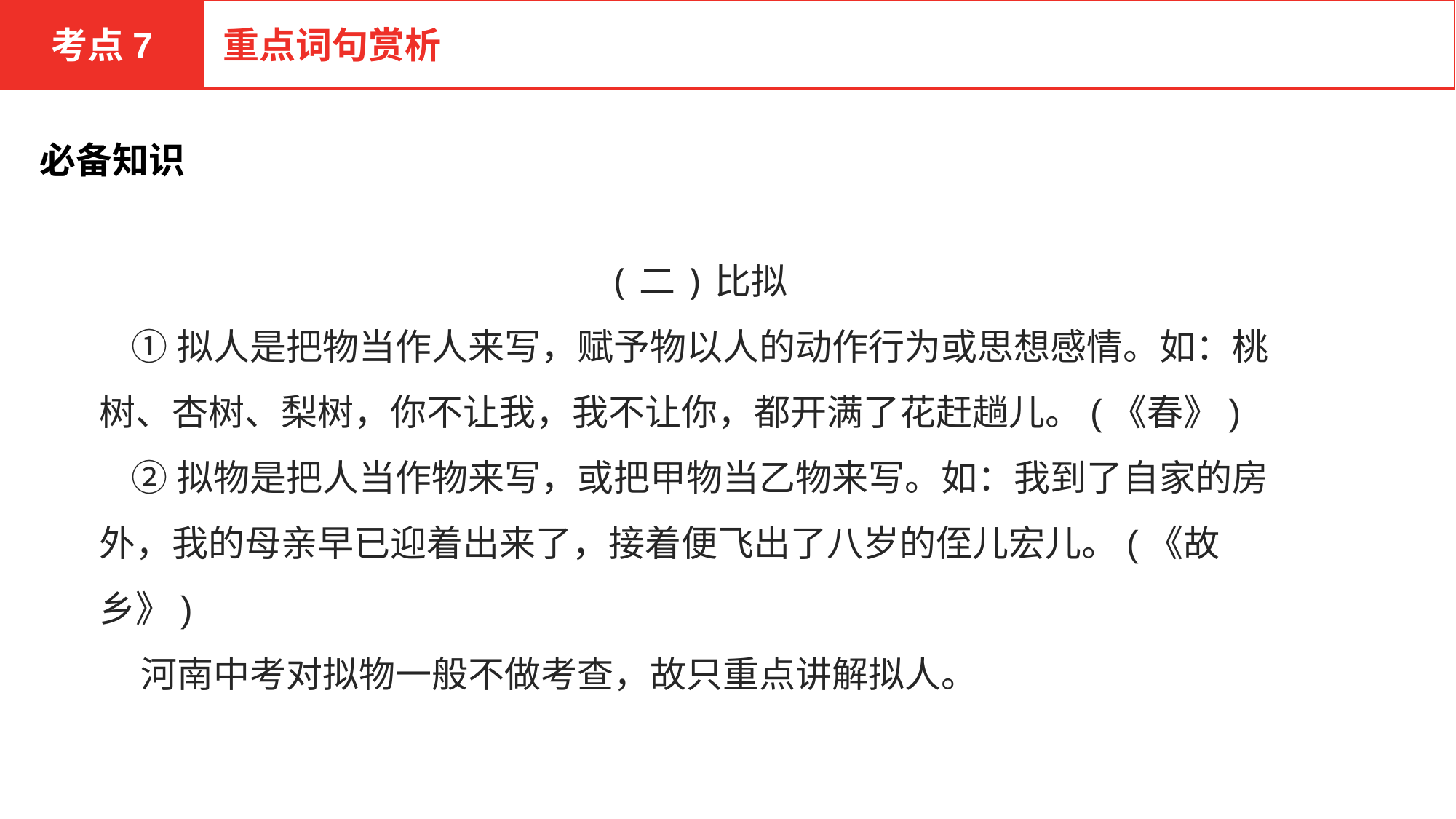

考点7
重点词句赏析
必备知识

(二)比拟
    ①拟人是把物当作人来写，赋予物以人的动作行为或思想感情。如：桃树、杏树、梨树，你不让我，我不让你，都开满了花赶趟儿。(《春》)
    ②拟物是把人当作物来写，或把甲物当乙物来写。如：我到了自家的房外，我的母亲早已迎着出来了，接着便飞出了八岁的侄儿宏儿。(《故乡》)
    河南中考对拟物一般不做考查，故只重点讲解拟人。